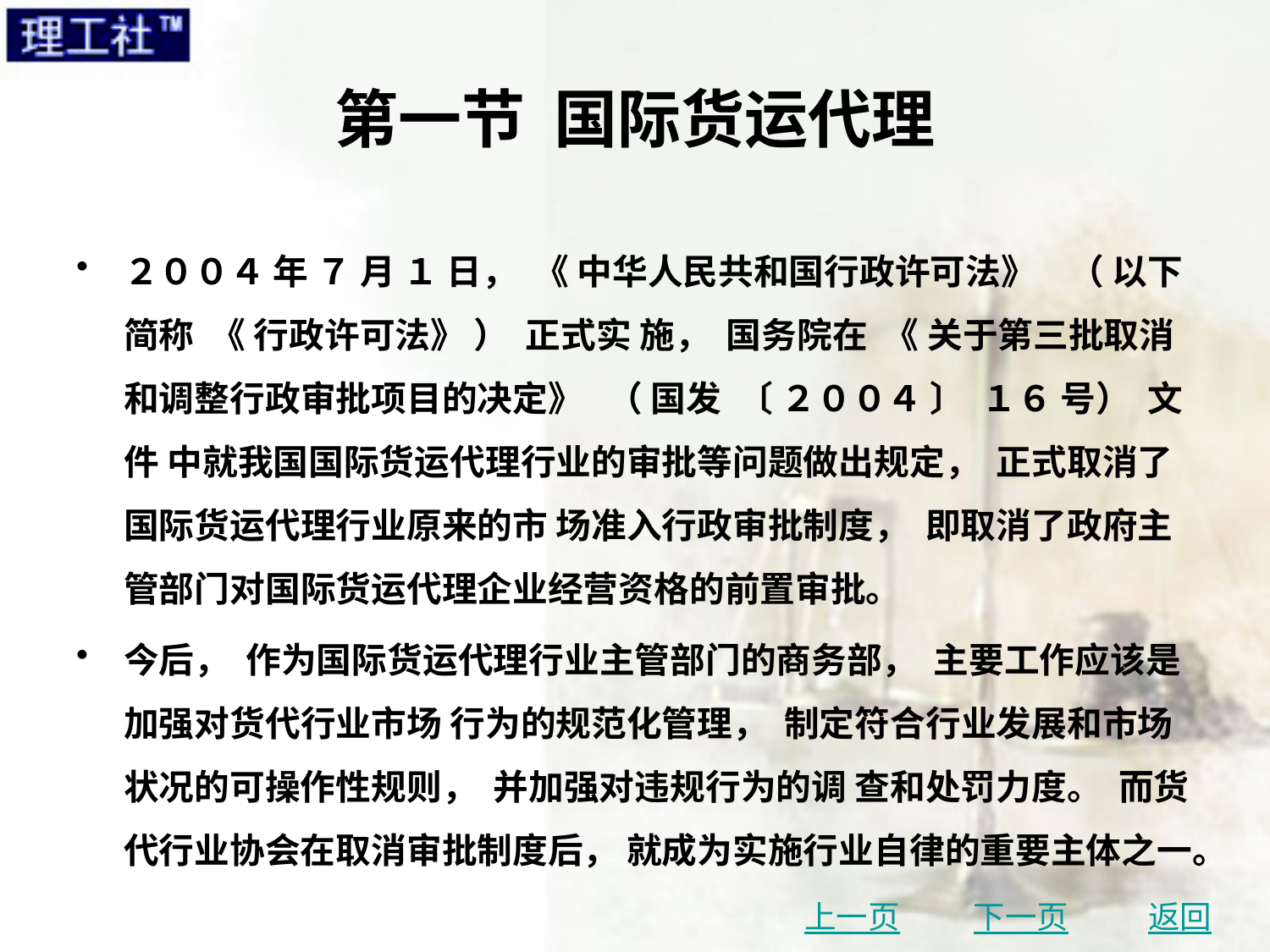

# 第一节  国际货运代理
２００４ 年 ７ 月 １ 日，  《 中华人民共和国行政许可法》    （ 以下简称  《 行政许可法》 ）  正式实 施，  国务院在  《 关于第三批取消和调整行政审批项目的决定》   （ 国发  〔 ２００４ 〕  １６ 号）  文件 中就我国国际货运代理行业的审批等问题做出规定，  正式取消了国际货运代理行业原来的市 场准入行政审批制度，  即取消了政府主管部门对国际货运代理企业经营资格的前置审批。
今后，  作为国际货运代理行业主管部门的商务部，  主要工作应该是加强对货代行业市场 行为的规范化管理，  制定符合行业发展和市场状况的可操作性规则，  并加强对违规行为的调 查和处罚力度。  而货代行业协会在取消审批制度后， 就成为实施行业自律的重要主体之一。
上一页
下一页
返回